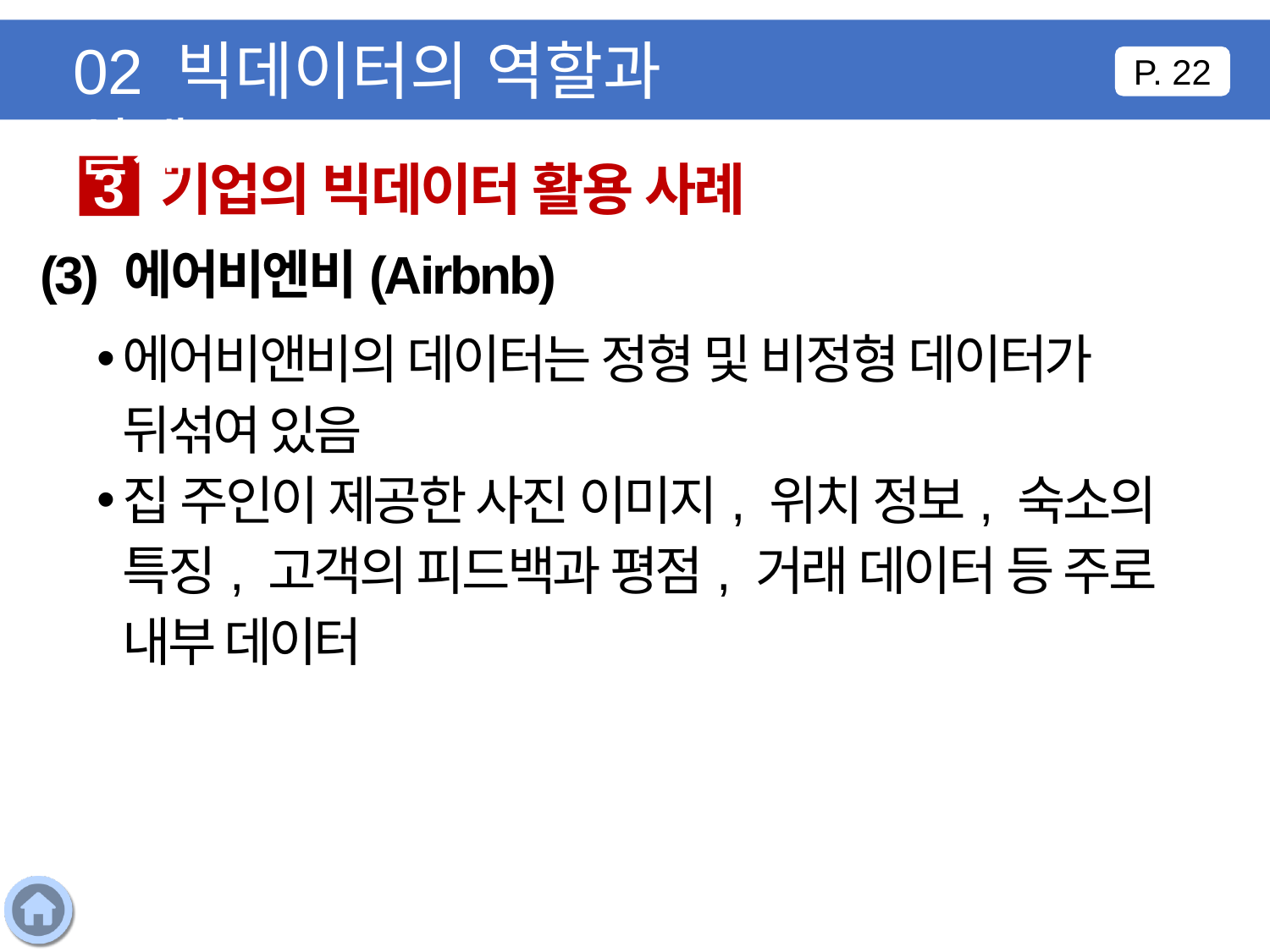

02 빅데이터의 역할과 실제
P. 22
기업의 빅데이터 활용 사례
3
(3) 에어비엔비(Airbnb)
에어비앤비의 데이터는 정형 및 비정형 데이터가 뒤섞여 있음
집 주인이 제공한 사진 이미지, 위치 정보, 숙소의 특징, 고객의 피드백과 평점, 거래 데이터 등 주로 내부 데이터